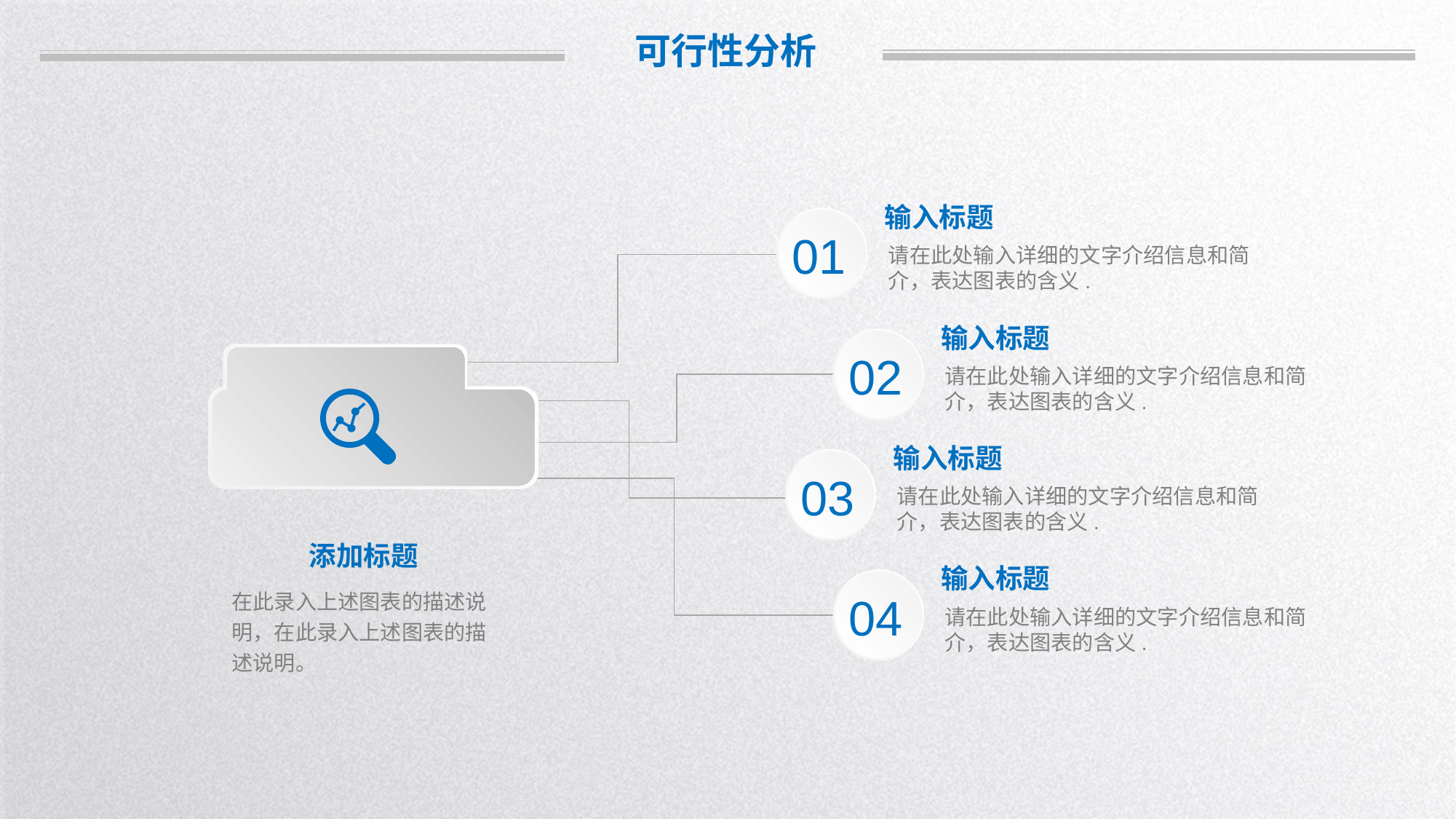

可行性分析
输入标题

01
请在此处输入详细的文字介绍信息和简介，表达图表的含义.

输入标题

02

请在此处输入详细的文字介绍信息和简介，表达图表的含义.

输入标题

03
请在此处输入详细的文字介绍信息和简介，表达图表的含义.

添加标题
输入标题

在此录入上述图表的描述说明，在此录入上述图表的描述说明。
04
请在此处输入详细的文字介绍信息和简介，表达图表的含义.